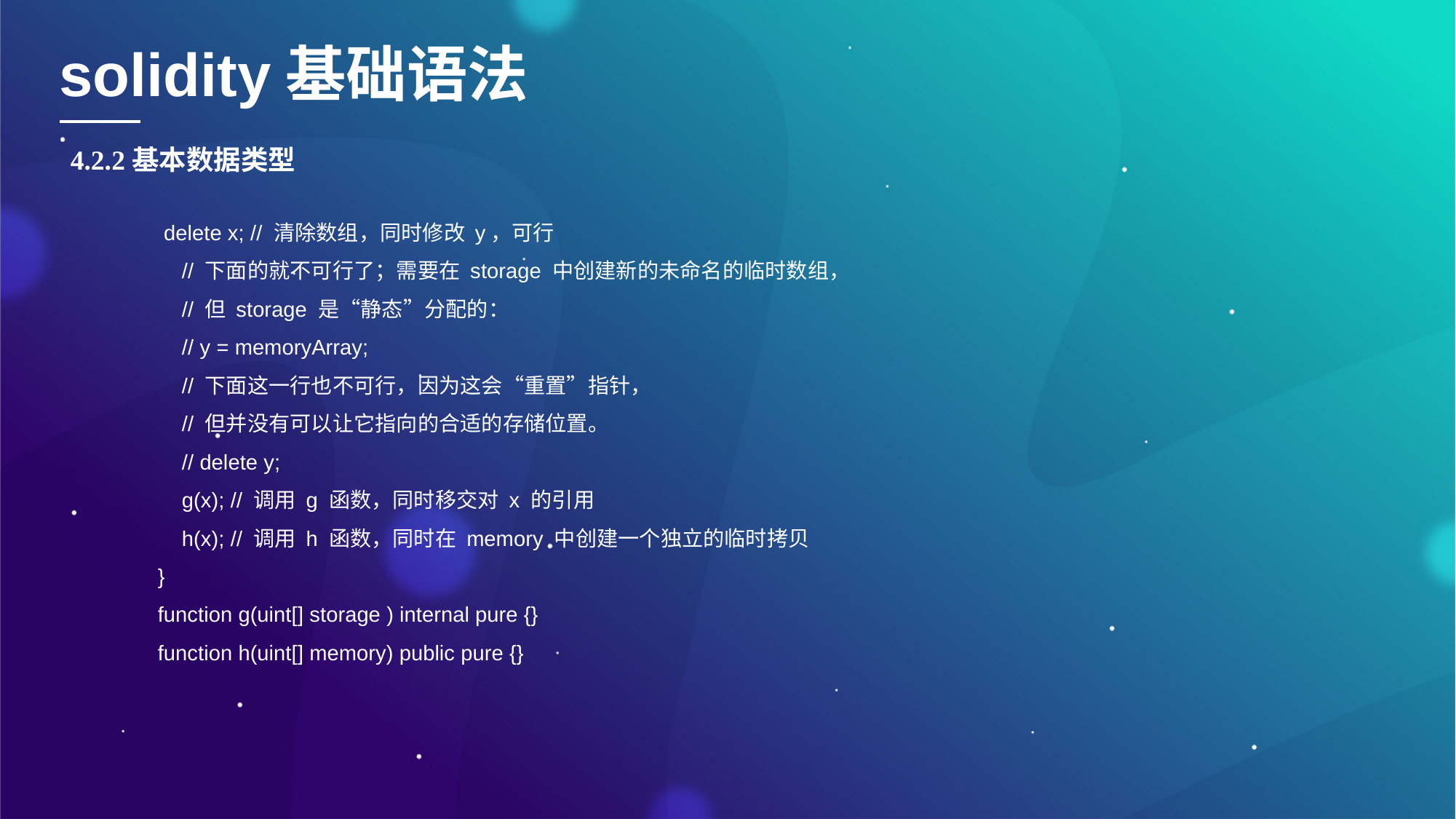

solidity基础语法
4.2.2基本数据类型
     delete x; // 清除数组，同时修改 y，可行
        // 下面的就不可行了；需要在 storage 中创建新的未命名的临时数组，
        // 但 storage 是“静态”分配的：
        // y = memoryArray;
        // 下面这一行也不可行，因为这会“重置”指针，
        // 但并没有可以让它指向的合适的存储位置。
        // delete y;
        g(x); // 调用 g 函数，同时移交对 x 的引用
        h(x); // 调用 h 函数，同时在 memory 中创建一个独立的临时拷贝
    }
    function g(uint[] storage ) internal pure {}
    function h(uint[] memory) public pure {}